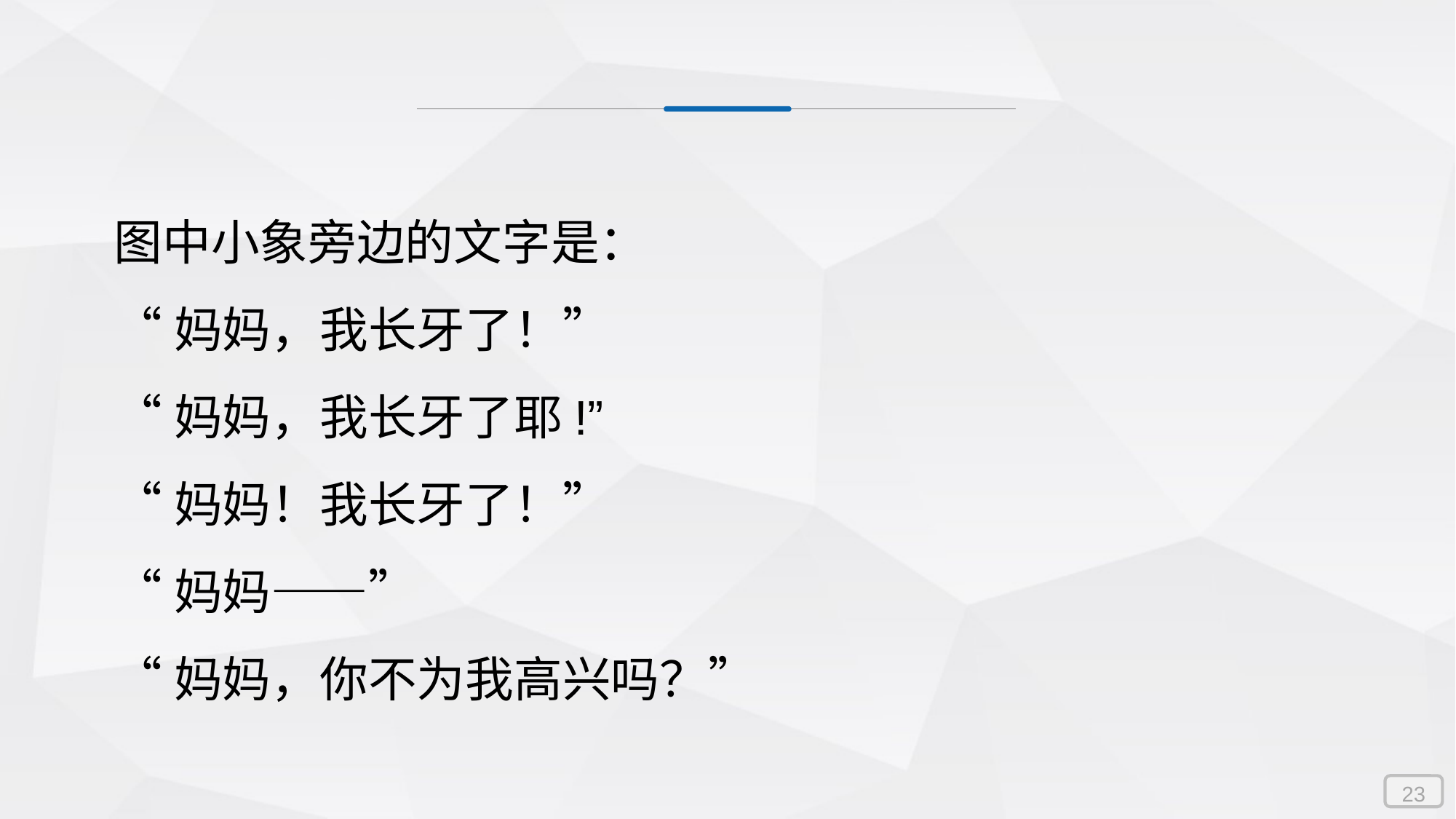

图中小象旁边的文字是：
“妈妈，我长牙了！”
“妈妈，我长牙了耶!”
“妈妈！我长牙了！”
“妈妈——”
“妈妈，你不为我高兴吗？”